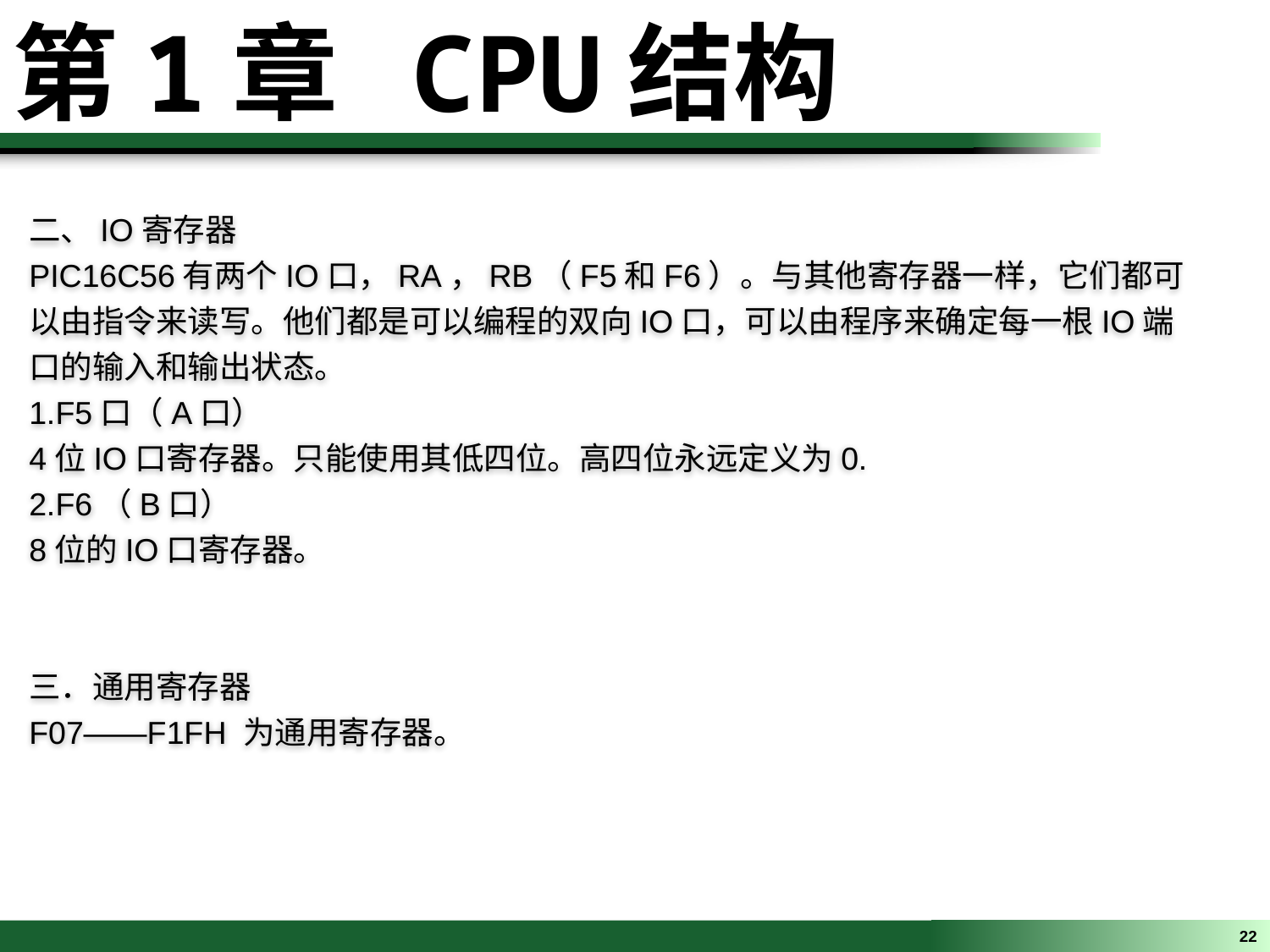

第1章  CPU结构
二、IO寄存器
PIC16C56有两个IO口，RA，RB（F5和F6）。与其他寄存器一样，它们都可以由指令来读写。他们都是可以编程的双向IO口，可以由程序来确定每一根IO端口的输入和输出状态。
1.F5口（A口）
4位IO口寄存器。只能使用其低四位。高四位永远定义为0.
2.F6（B口）
8位的IO口寄存器。

三．通用寄存器
F07——F1FH 为通用寄存器。
22